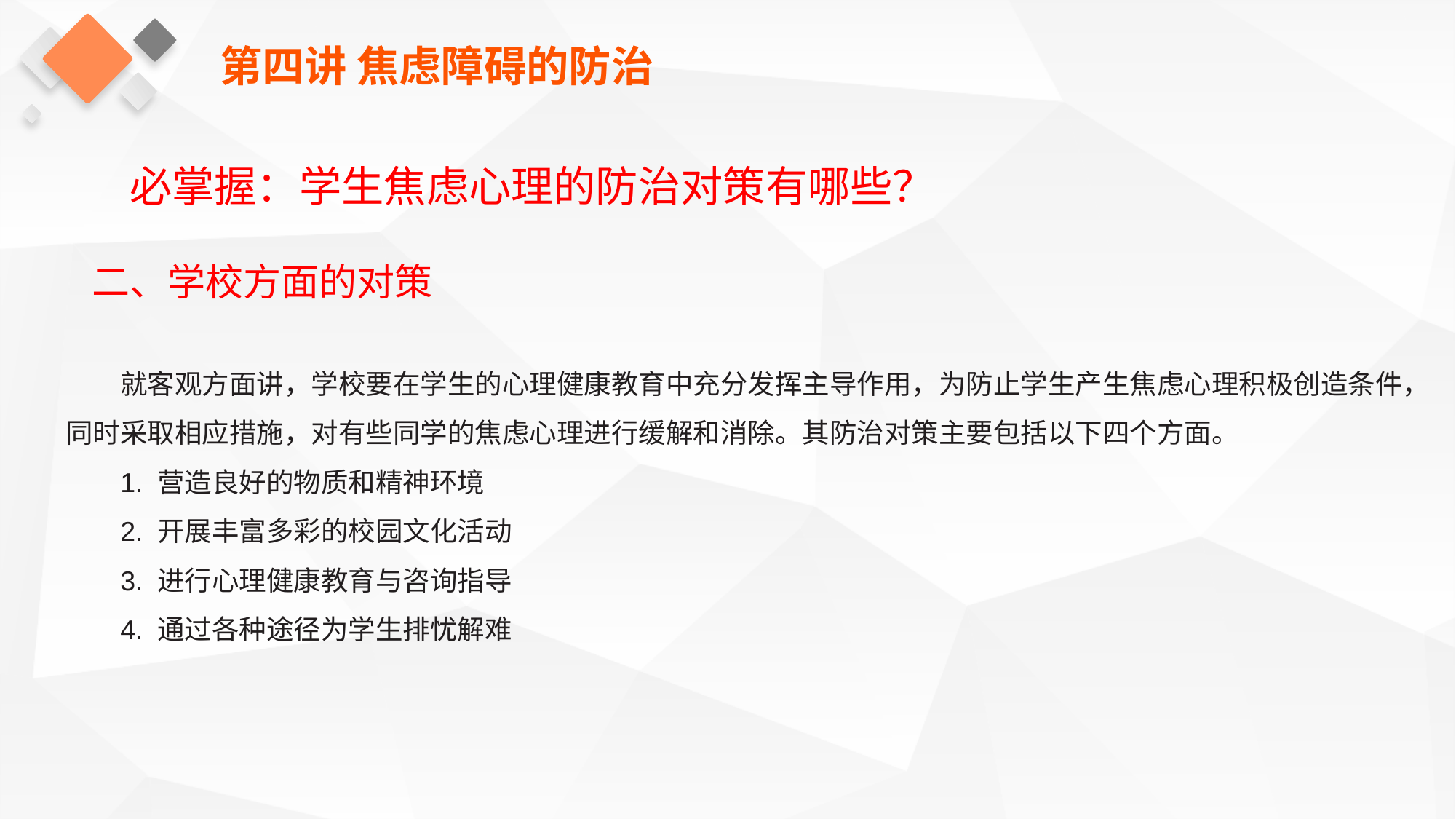

第四讲 焦虑障碍的防治
必掌握：学生焦虑心理的防治对策有哪些？
二、学校方面的对策
就客观方面讲，学校要在学生的心理健康教育中充分发挥主导作用，为防止学生产生焦虑心理积极创造条件，同时采取相应措施，对有些同学的焦虑心理进行缓解和消除。其防治对策主要包括以下四个方面。
1. 营造良好的物质和精神环境
2. 开展丰富多彩的校园文化活动
3. 进行心理健康教育与咨询指导
4. 通过各种途径为学生排忧解难